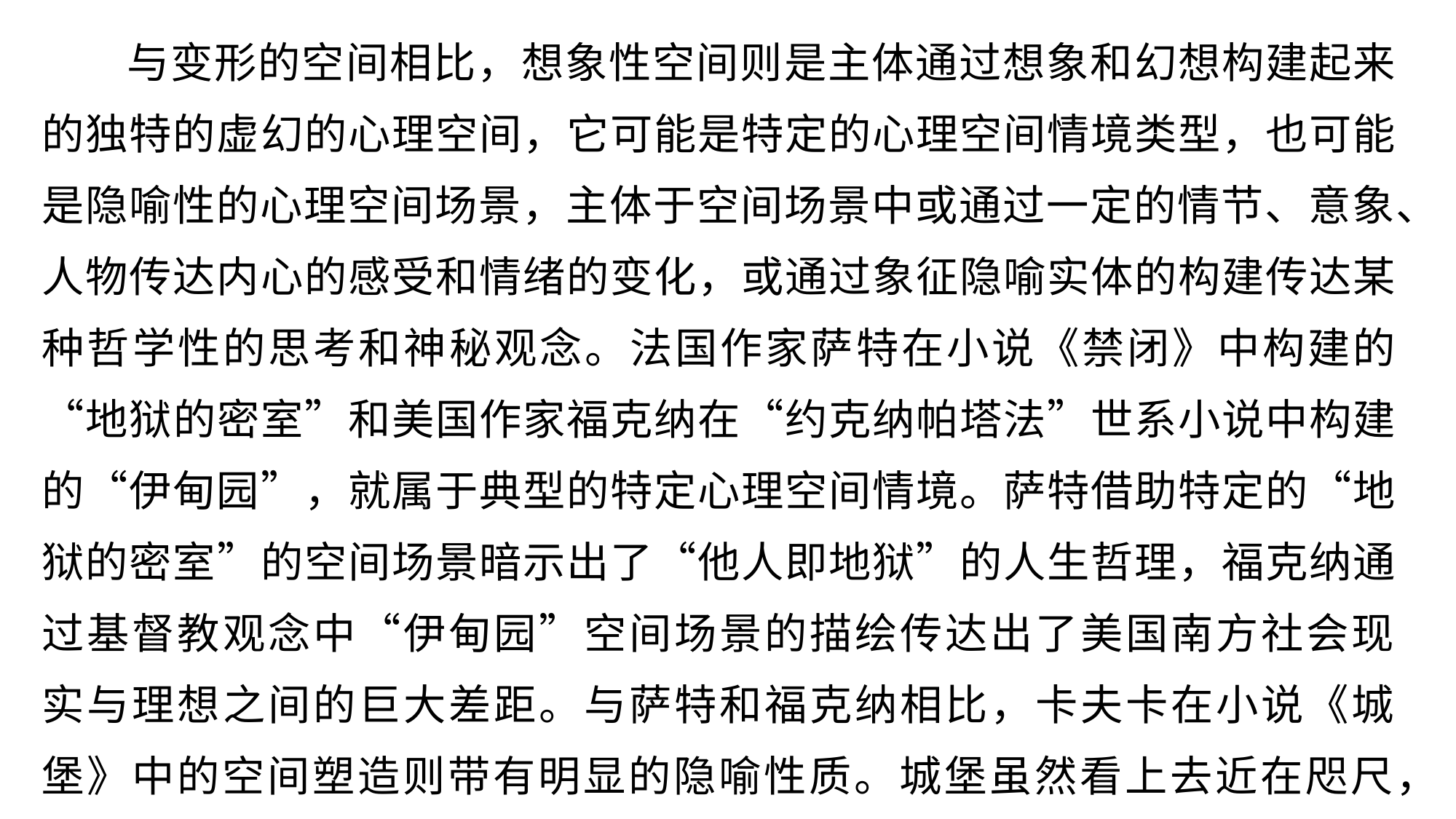

与变形的空间相比，想象性空间则是主体通过想象和幻想构建起来的独特的虚幻的心理空间，它可能是特定的心理空间情境类型，也可能是隐喻性的心理空间场景，主体于空间场景中或通过一定的情节、意象、人物传达内心的感受和情绪的变化，或通过象征隐喻实体的构建传达某种哲学性的思考和神秘观念。法国作家萨特在小说《禁闭》中构建的“地狱的密室”和美国作家福克纳在“约克纳帕塔法”世系小说中构建的“伊甸园”，就属于典型的特定心理空间情境。萨特借助特定的“地狱的密室”的空间场景暗示出了“他人即地狱”的人生哲理，福克纳通过基督教观念中“伊甸园”空间场景的描绘传达出了美国南方社会现实与理想之间的巨大差距。与萨特和福克纳相比，卡夫卡在小说《城堡》中的空间塑造则带有明显的隐喻性质。城堡虽然看上去近在咫尺，